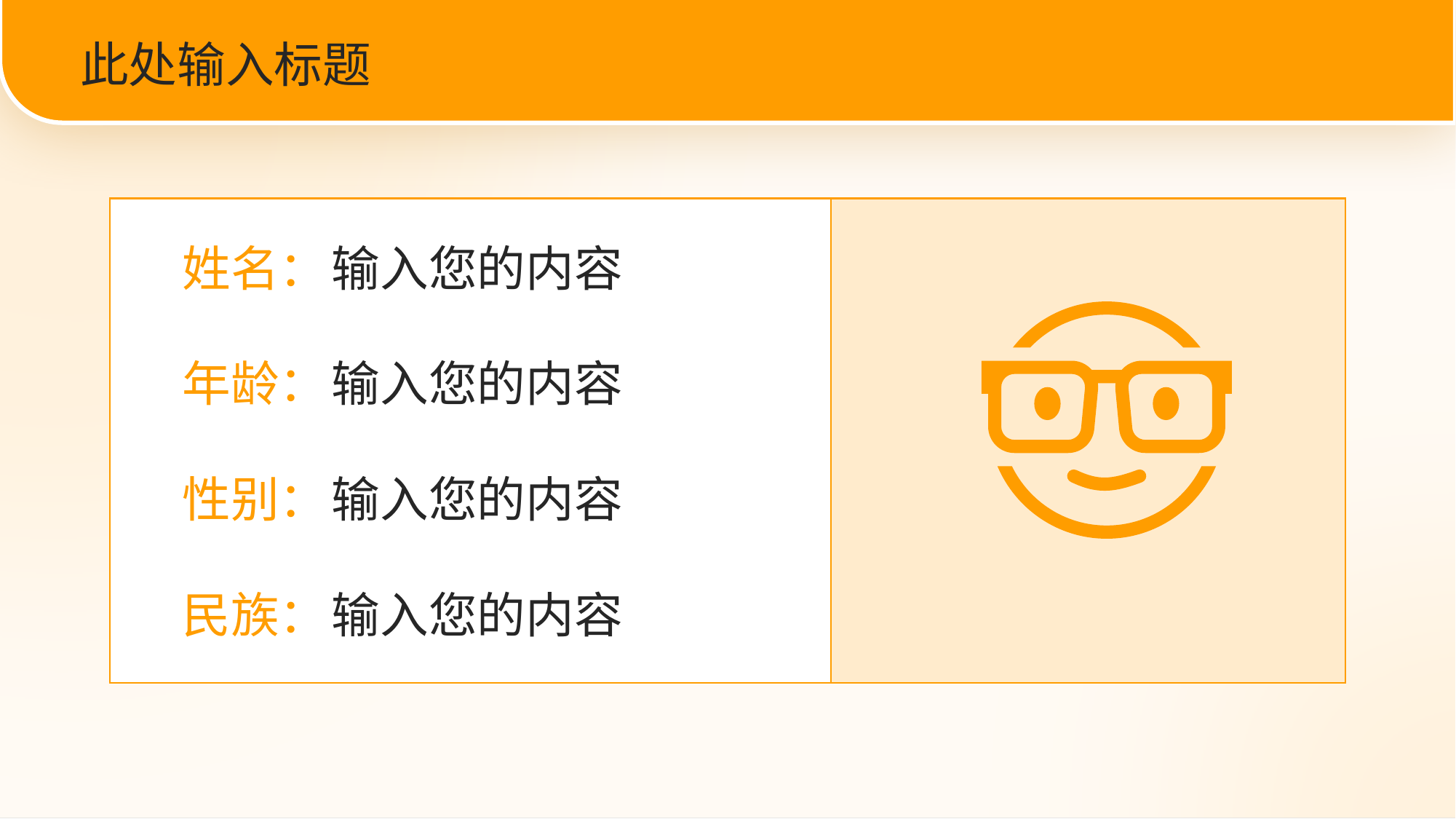

此处输入标题

姓名：
输入您的内容
年龄：
输入您的内容
性别：
输入您的内容
民族：
输入您的内容